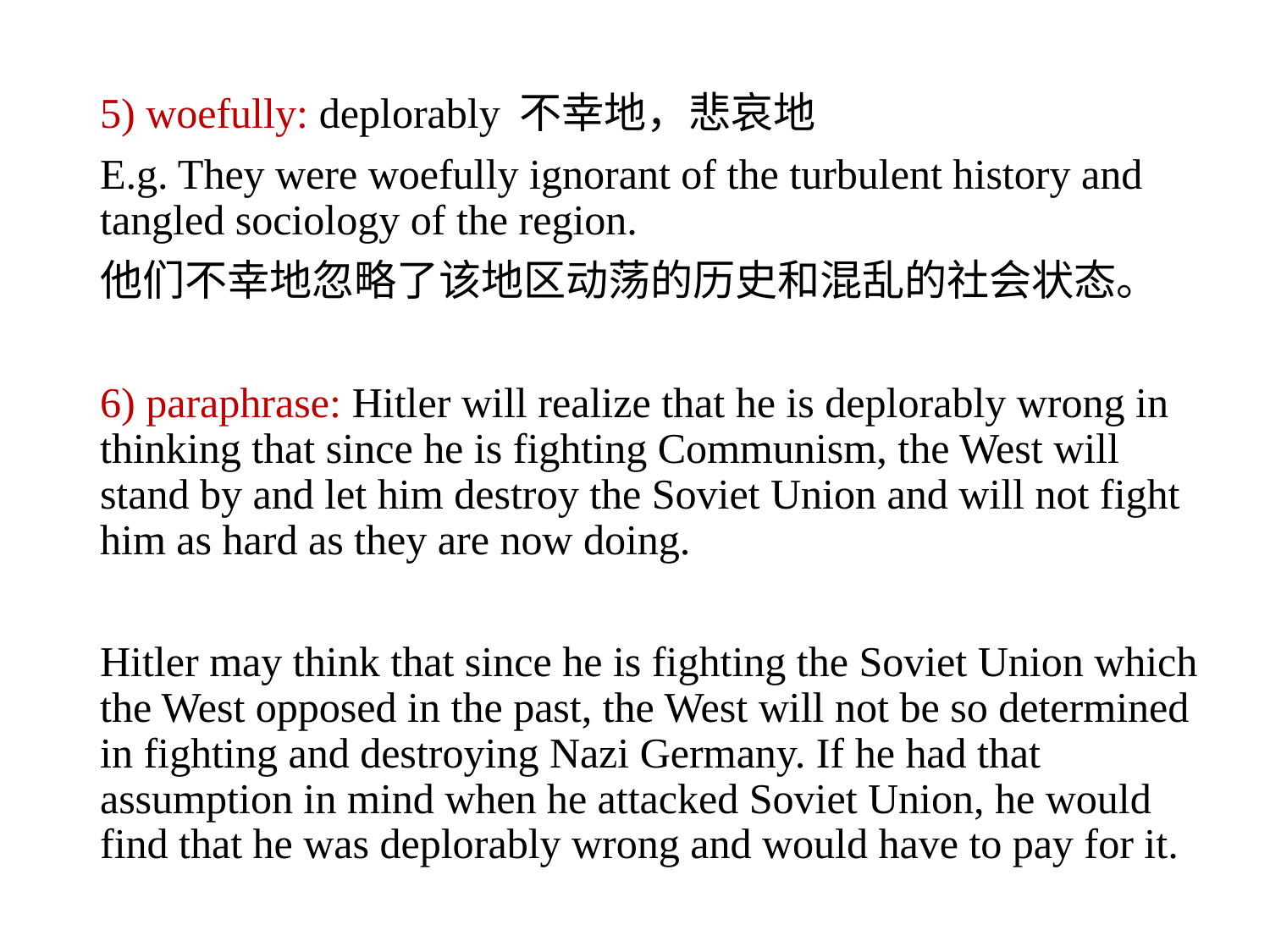

5) woefully: deplorably 不幸地，悲哀地
E.g. They were woefully ignorant of the turbulent history and tangled sociology of the region.
他们不幸地忽略了该地区动荡的历史和混乱的社会状态。

6) paraphrase: Hitler will realize that he is deplorably wrong in thinking that since he is fighting Communism, the West will stand by and let him destroy the Soviet Union and will not fight him as hard as they are now doing.

Hitler may think that since he is fighting the Soviet Union which the West opposed in the past, the West will not be so determined in fighting and destroying Nazi Germany. If he had that assumption in mind when he attacked Soviet Union, he would find that he was deplorably wrong and would have to pay for it.